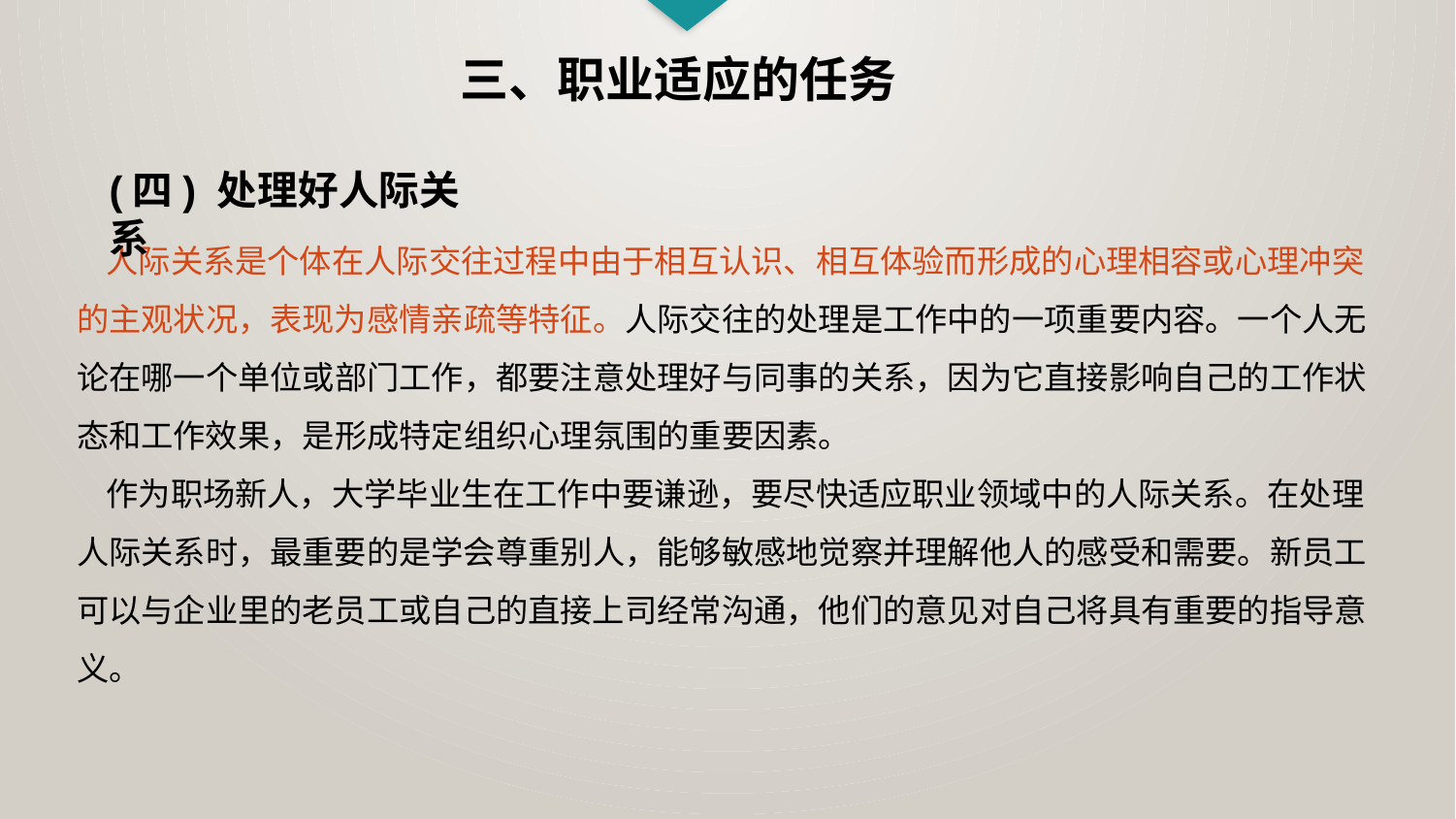

三、职业适应的任务
(四) 处理好人际关系
   人际关系是个体在人际交往过程中由于相互认识、相互体验而形成的心理相容或心理冲突的主观状况，表现为感情亲疏等特征。人际交往的处理是工作中的一项重要内容。一个人无论在哪一个单位或部门工作，都要注意处理好与同事的关系，因为它直接影响自己的工作状态和工作效果，是形成特定组织心理氛围的重要因素。
   作为职场新人，大学毕业生在工作中要谦逊，要尽快适应职业领域中的人际关系。在处理人际关系时，最重要的是学会尊重别人，能够敏感地觉察并理解他人的感受和需要。新员工可以与企业里的老员工或自己的直接上司经常沟通，他们的意见对自己将具有重要的指导意义。
35